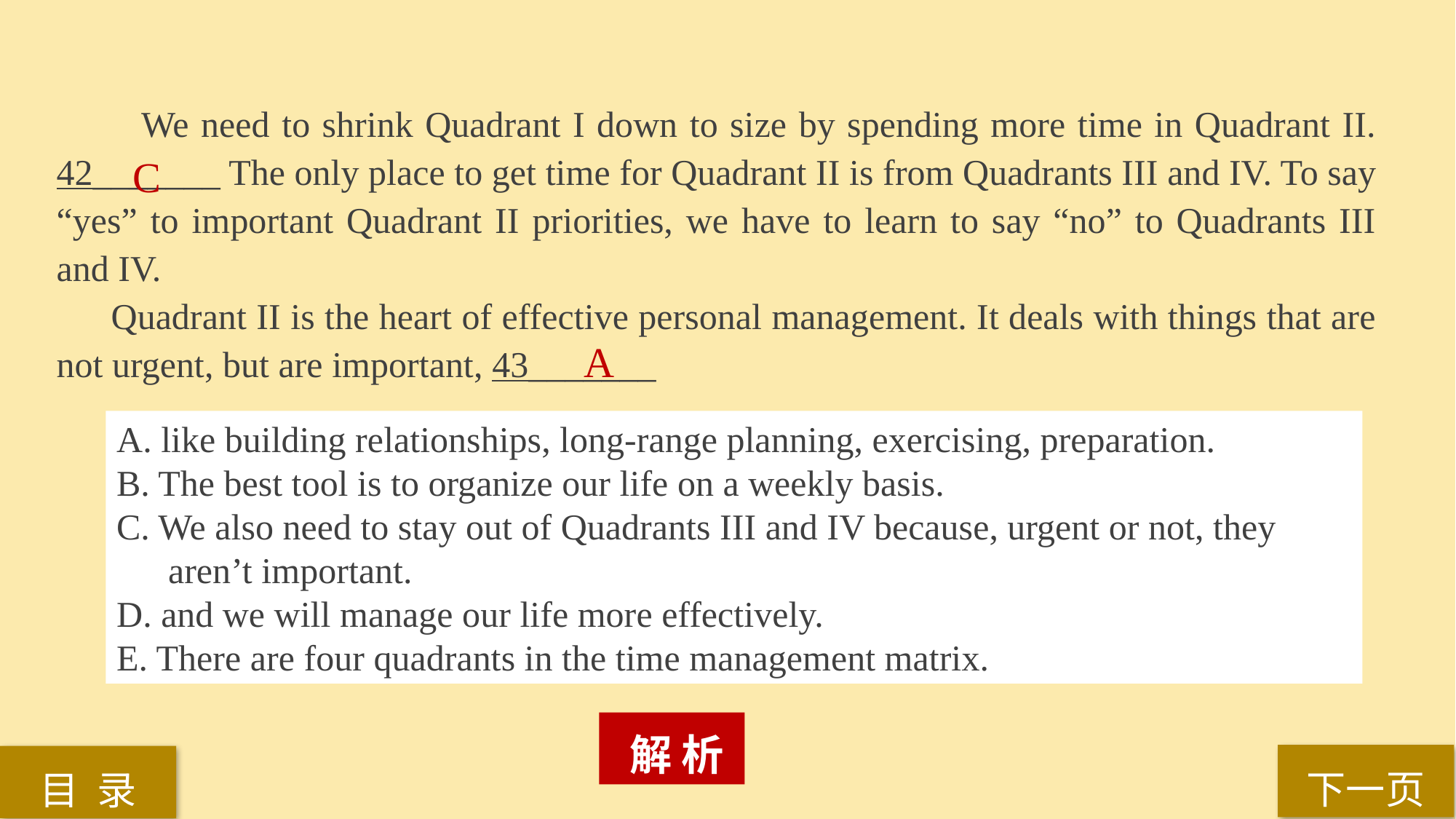

We need to shrink Quadrant I down to size by spending more time in Quadrant II. 42_______ The only place to get time for Quadrant II is from Quadrants III and IV. To say “yes” to important Quadrant II priorities, we have to learn to say “no” to Quadrants III and IV.
Quadrant II is the heart of effective personal management. It deals with things that are not urgent, but are important, 43_______
C
A
A. like building relationships, long-range planning, exercising, preparation.
B. The best tool is to organize our life on a weekly basis.
C. We also need to stay out of Quadrants III and IV because, urgent or not, they aren’t important.
D. and we will manage our life more effectively.
E. There are four quadrants in the time management matrix.
 解 析